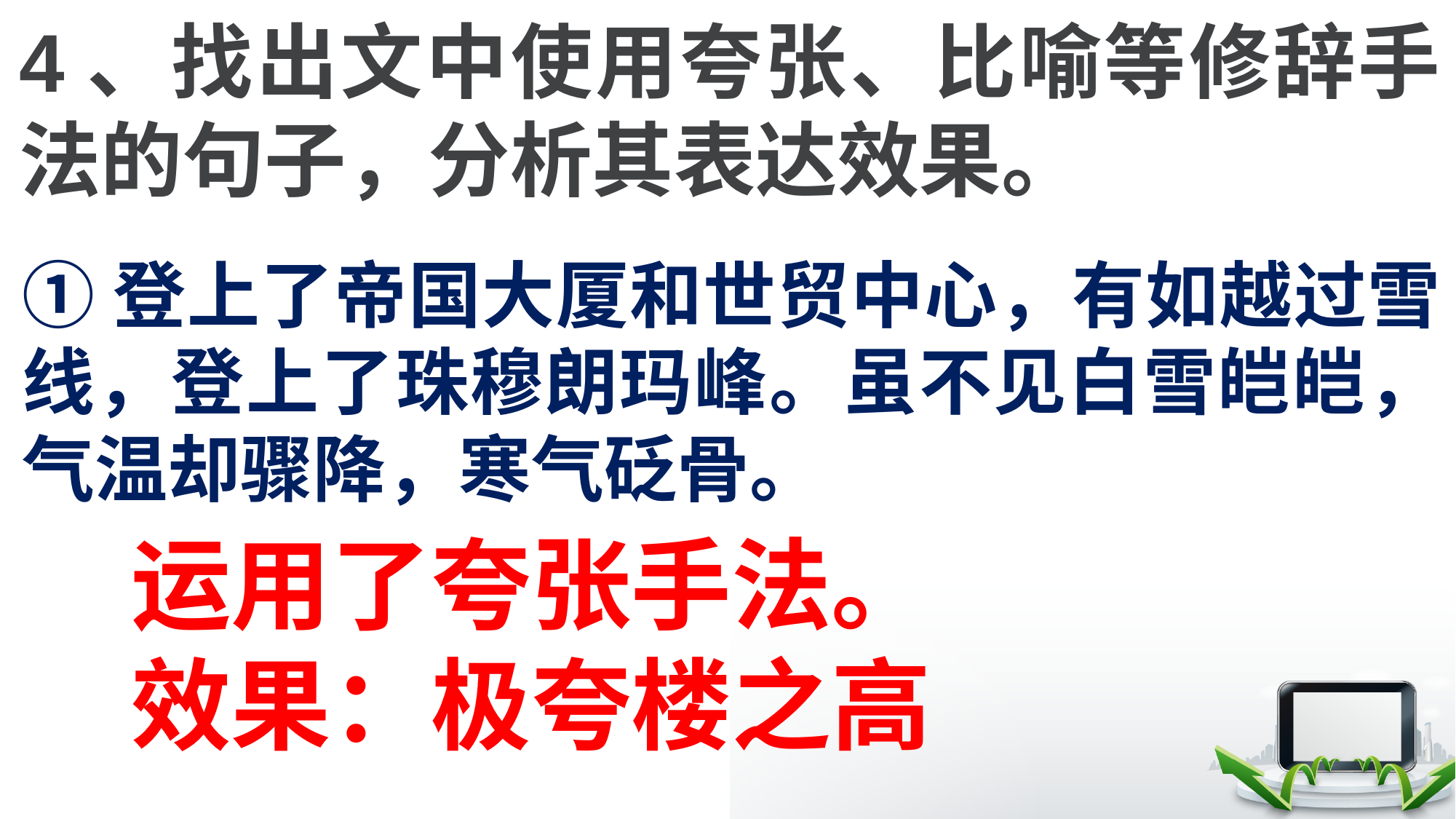

4、找出文中使用夸张、比喻等修辞手法的句子，分析其表达效果。
①登上了帝国大厦和世贸中心，有如越过雪线，登上了珠穆朗玛峰。虽不见白雪皑皑，气温却骤降，寒气砭骨。
运用了夸张手法。
效果：极夸楼之高